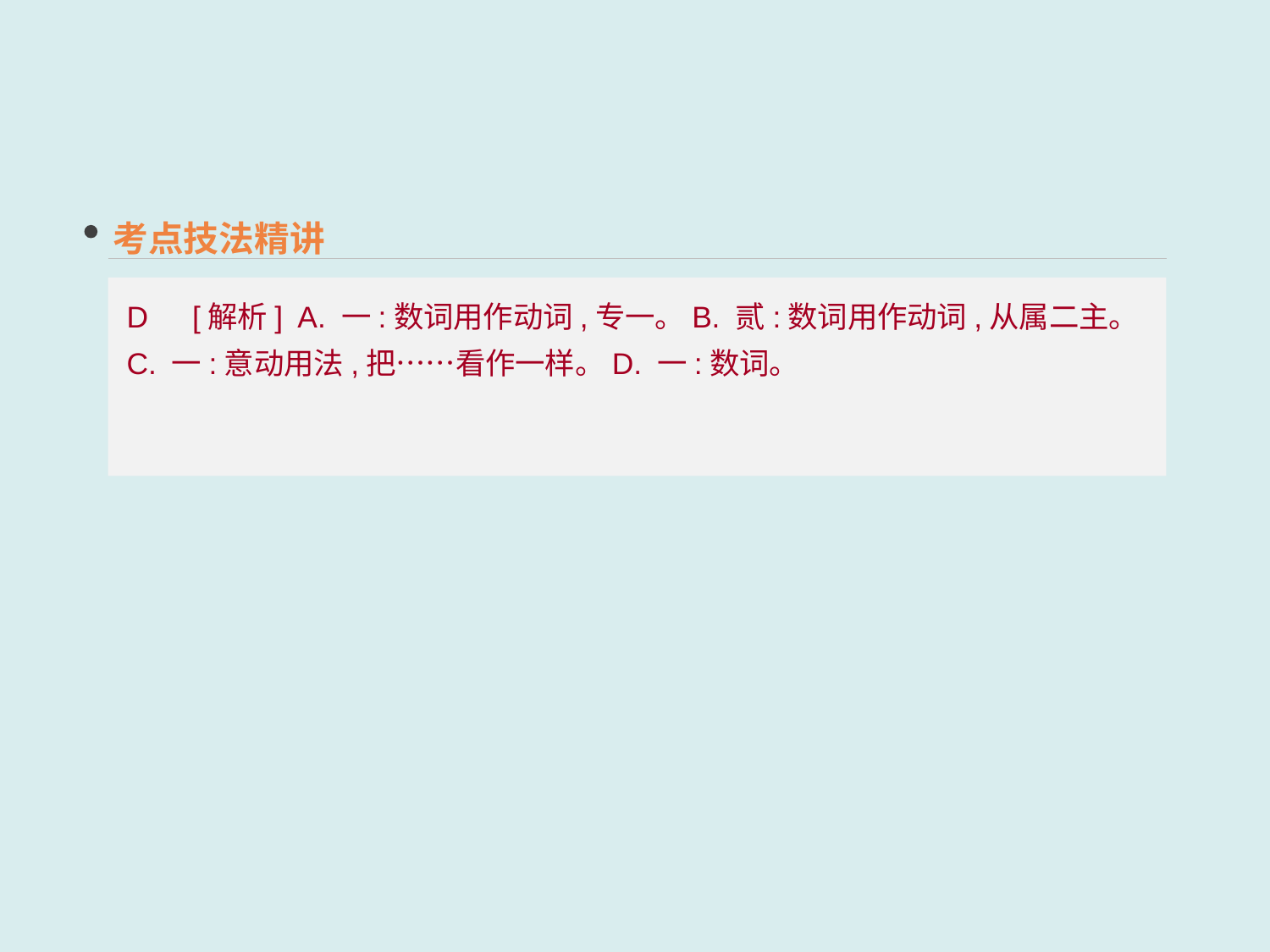

考点技法精讲

D　[解析]  A. 一:数词用作动词,专一。B. 贰:数词用作动词,从属二主。C. 一:意动用法,把……看作一样。D. 一:数词。